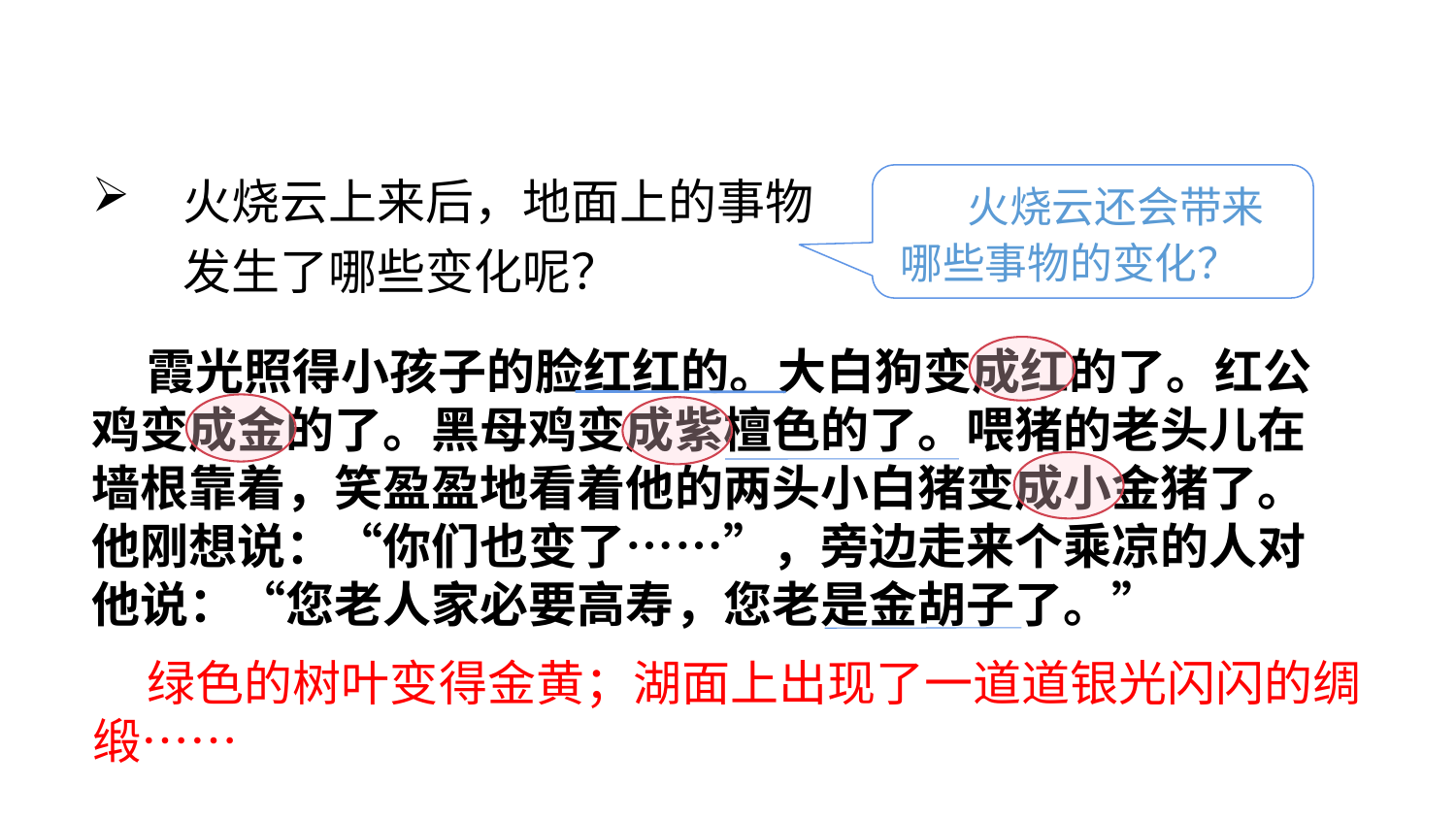

火烧云上来后，地面上的事物发生了哪些变化呢？
      火烧云还会带来哪些事物的变化？
    霞光照得小孩子的脸红红的。大白狗变成红的了。红公鸡变成金的了。黑母鸡变成紫檀色的了。喂猪的老头儿在墙根靠着，笑盈盈地看着他的两头小白猪变成小金猪了。他刚想说：“你们也变了……”，旁边走来个乘凉的人对他说：“您老人家必要高寿，您老是金胡子了。”

    绿色的树叶变得金黄；湖面上出现了一道道银光闪闪的绸缎……